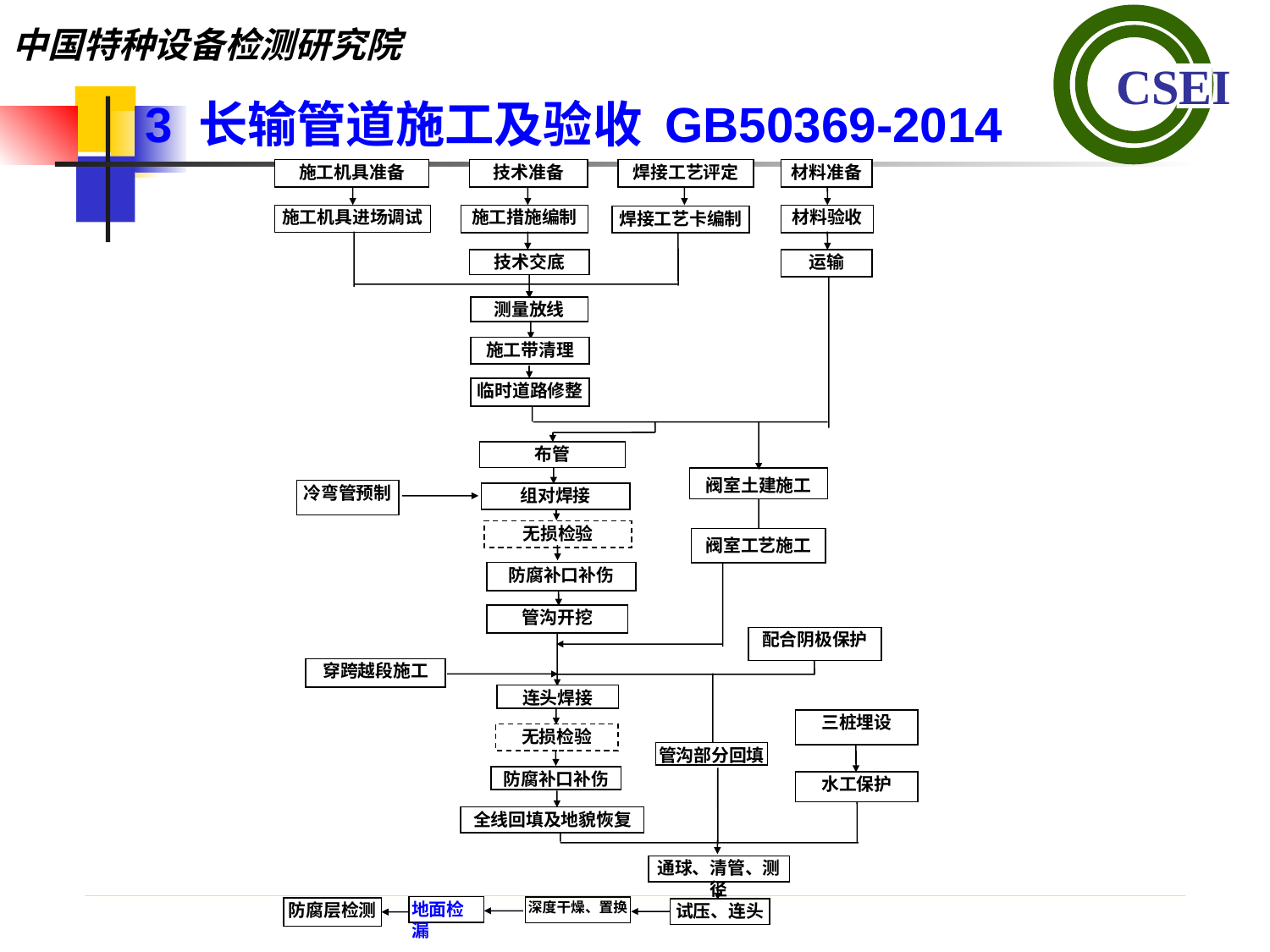

3 长输管道施工及验收 GB50369-2014
施工机具准备
技术准备
焊接工艺评定
材料准备

施工机具进场调试
施工措施编制
材料验收
焊接工艺卡编制

技术交底
运输

测量放线

施工带清理

临时道路修整

布管

阀室土建施工
冷弯管预制
组对焊接

无损检验
阀室工艺施工

防腐补口补伤

管沟开挖
配合阴极保护

穿跨越段施工

连头焊接

三桩埋设
无损检验

管沟部分回填

防腐补口补伤

水工保护

全线回填及地貌恢复

通球、清管、测径

地面检漏
深度干燥、置换
防腐层检测
试压、连头